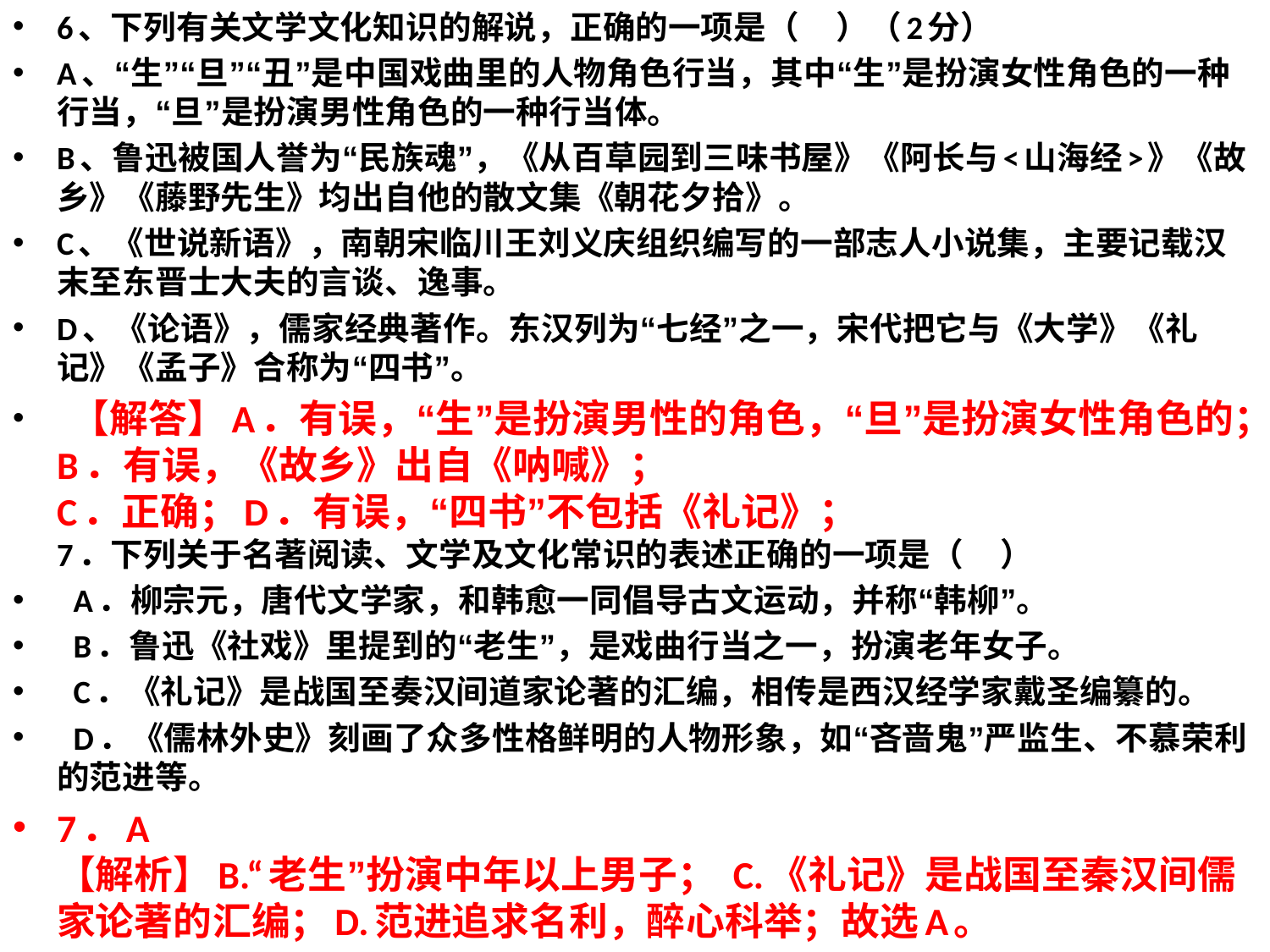

6、下列有关文学文化知识的解说，正确的一项是（    ）（2分）
A、“生”“旦”“丑”是中国戏曲里的人物角色行当，其中“生”是扮演女性角色的一种行当，“旦”是扮演男性角色的一种行当体。
B、鲁迅被国人誉为“民族魂”，《从百草园到三味书屋》《阿长与<山海经>》《故乡》《藤野先生》均出自他的散文集《朝花夕拾》。
C、《世说新语》，南朝宋临川王刘义庆组织编写的一部志人小说集，主要记载汉末至东晋士大夫的言谈、逸事。
D、《论语》，儒家经典著作。东汉列为“七经”之一，宋代把它与《大学》《礼记》《孟子》合称为“四书”。
 【解答】A．有误，“生”是扮演男性的角色，“旦”是扮演女性角色的；B．有误，《故乡》出自《呐喊》；
C．正确；D．有误，“四书”不包括《礼记》；
7．下列关于名著阅读、文学及文化常识的表述正确的一项是（    ）
 A．柳宗元，唐代文学家，和韩愈一同倡导古文运动，并称“韩柳”。
 B．鲁迅《社戏》里提到的“老生”，是戏曲行当之一，扮演老年女子。
 C．《礼记》是战国至奏汉间道家论著的汇编，相传是西汉经学家戴圣编纂的。
 D．《儒林外史》刻画了众多性格鲜明的人物形象，如“吝啬鬼”严监生、不慕荣利的范进等。
7．A
【解析】B.“老生”扮演中年以上男子； C.《礼记》是战国至秦汉间儒家论著的汇编；D.范进追求名利，醉心科举；故选A。

#